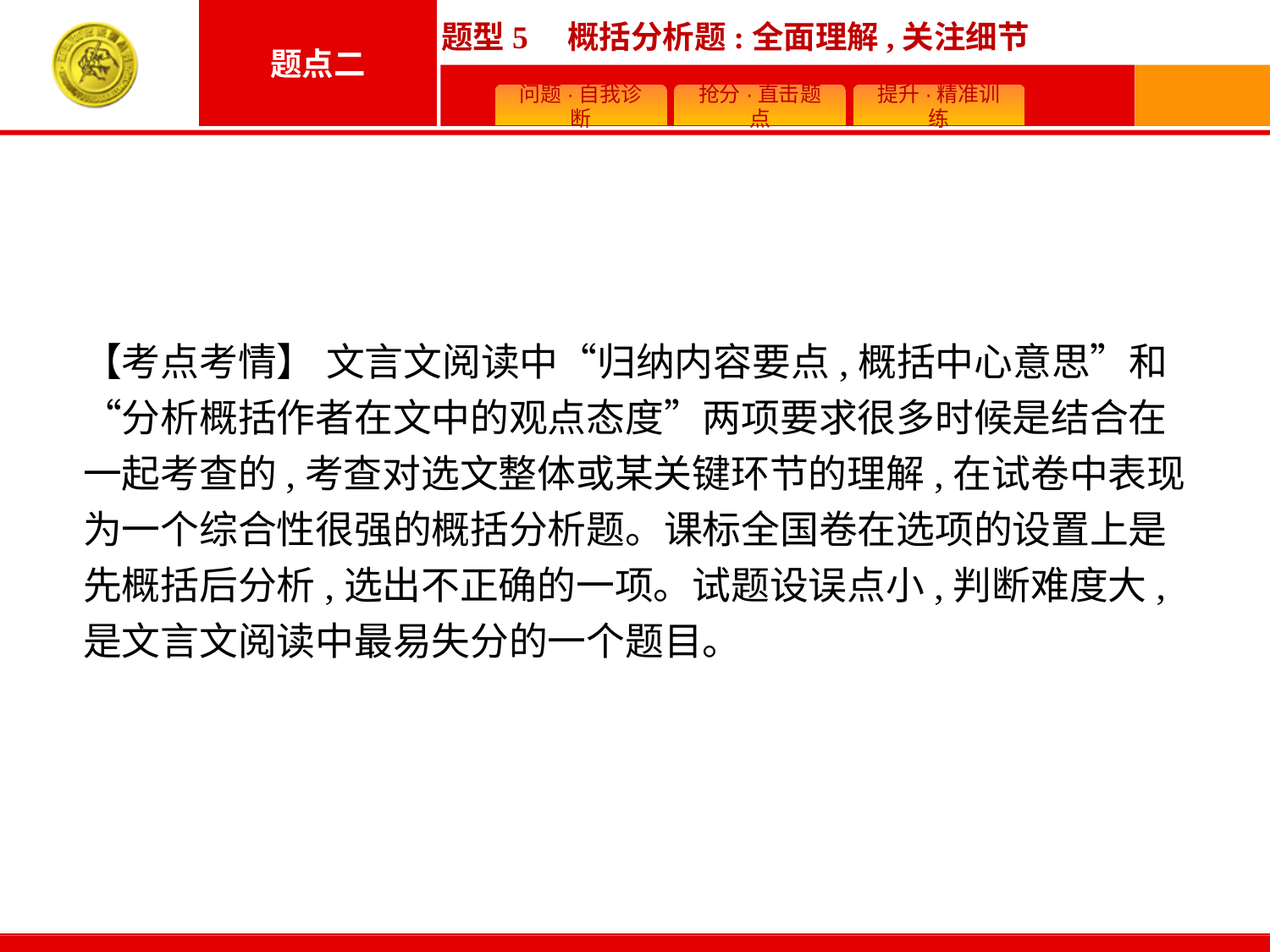

【考点考情】 文言文阅读中“归纳内容要点,概括中心意思”和“分析概括作者在文中的观点态度”两项要求很多时候是结合在一起考查的,考查对选文整体或某关键环节的理解,在试卷中表现为一个综合性很强的概括分析题。课标全国卷在选项的设置上是先概括后分析,选出不正确的一项。试题设误点小,判断难度大,是文言文阅读中最易失分的一个题目。